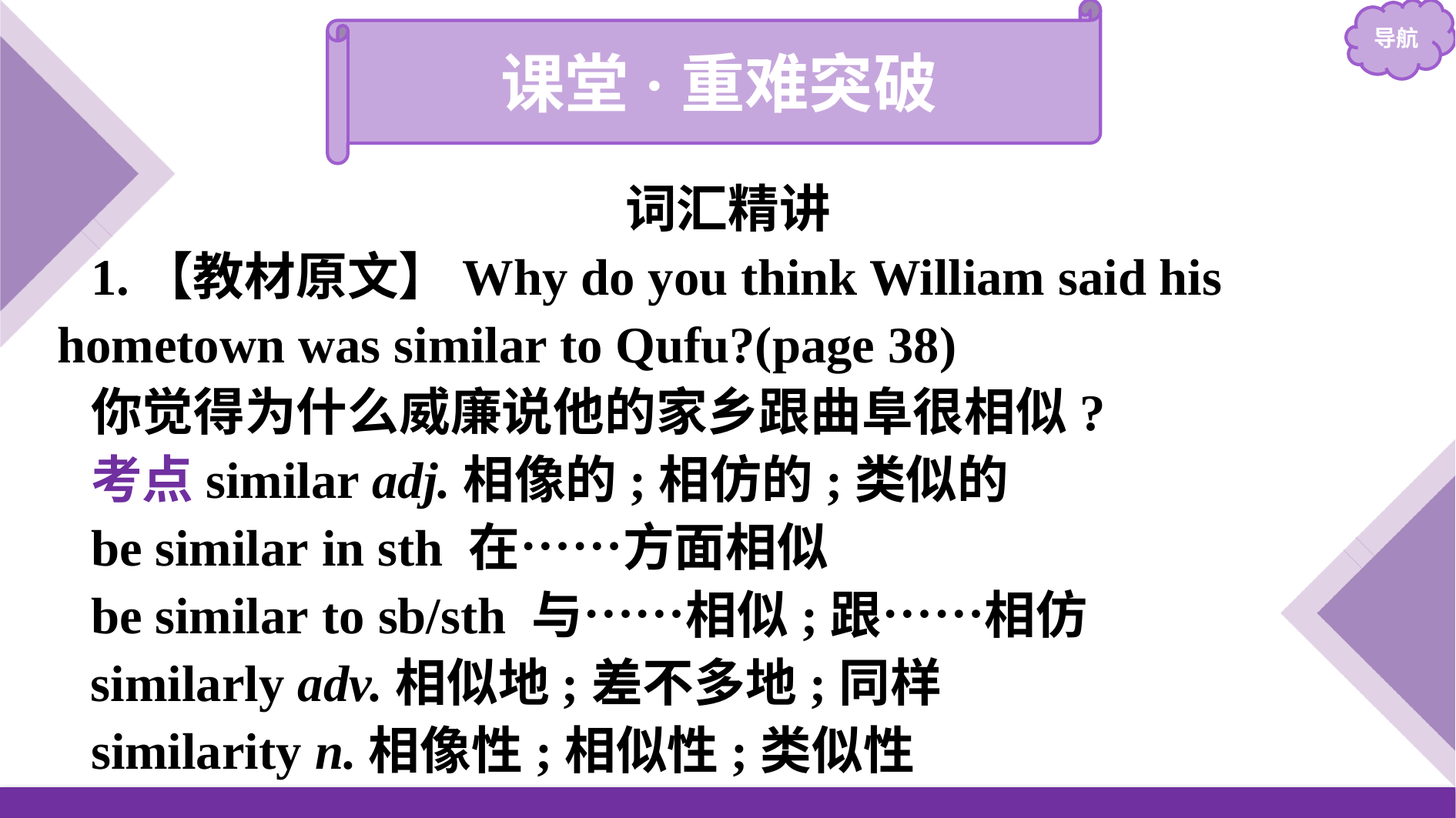

课堂·重难突破
词汇精讲
1.【教材原文】Why do you think William said his hometown was similar to Qufu?(page 38)
你觉得为什么威廉说他的家乡跟曲阜很相似?
考点similar adj.相像的;相仿的;类似的
be similar in sth 在……方面相似
be similar to sb/sth 与……相似;跟……相仿
similarly adv.相似地;差不多地;同样
similarity n.相像性;相似性;类似性